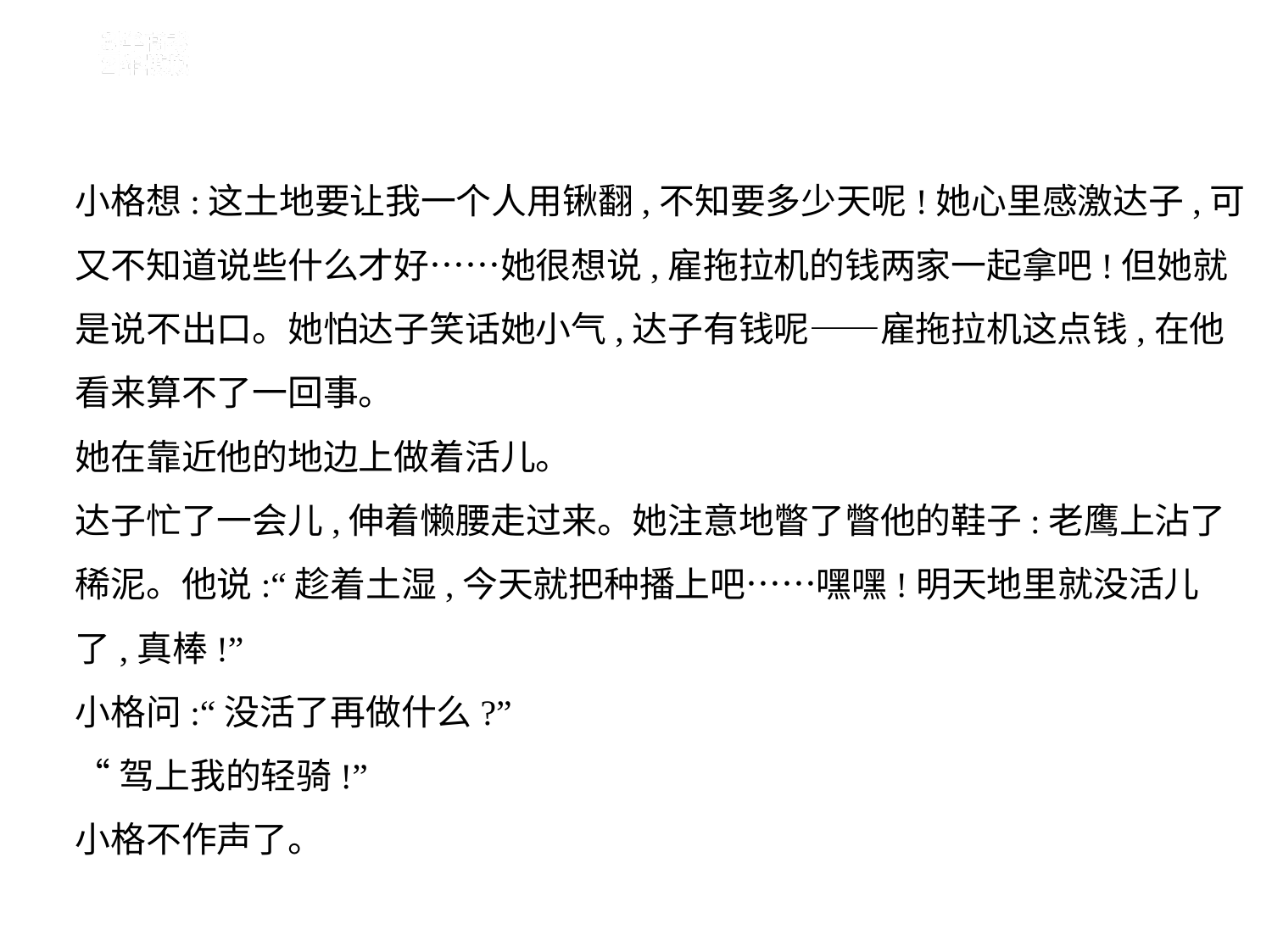

小格想:这土地要让我一个人用锹翻,不知要多少天呢!她心里感激达子,可
又不知道说些什么才好……她很想说,雇拖拉机的钱两家一起拿吧!但她就
是说不出口。她怕达子笑话她小气,达子有钱呢——雇拖拉机这点钱,在他
看来算不了一回事。
她在靠近他的地边上做着活儿。
达子忙了一会儿,伸着懒腰走过来。她注意地瞥了瞥他的鞋子:老鹰上沾了
稀泥。他说:“趁着土湿,今天就把种播上吧……嘿嘿!明天地里就没活儿
了,真棒!”
小格问:“没活了再做什么?”
“驾上我的轻骑!”
小格不作声了。